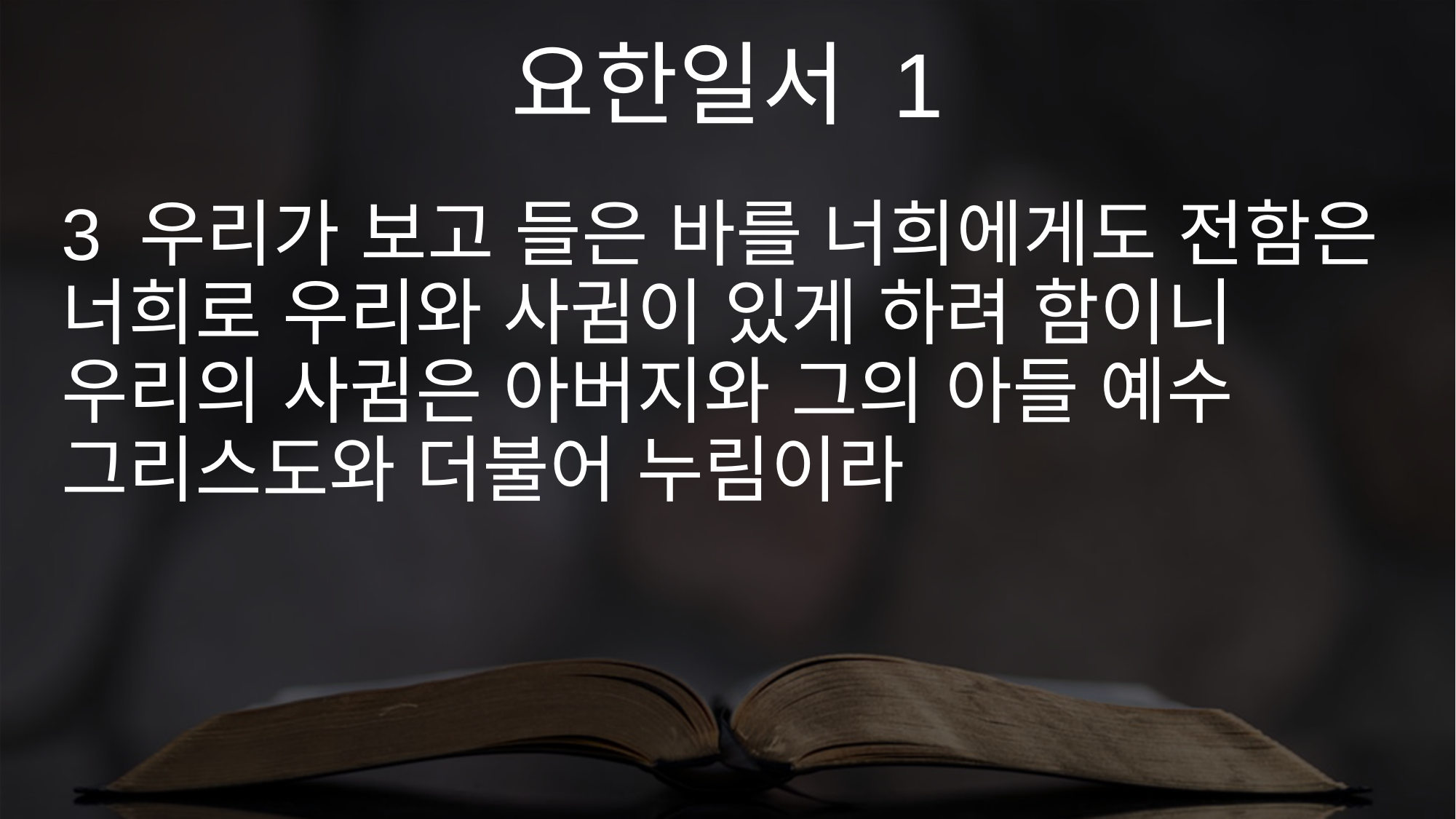

요한일서 1
3 우리가 보고 들은 바를 너희에게도 전함은 너희로 우리와 사귐이 있게 하려 함이니 우리의 사귐은 아버지와 그의 아들 예수 그리스도와 더불어 누림이라